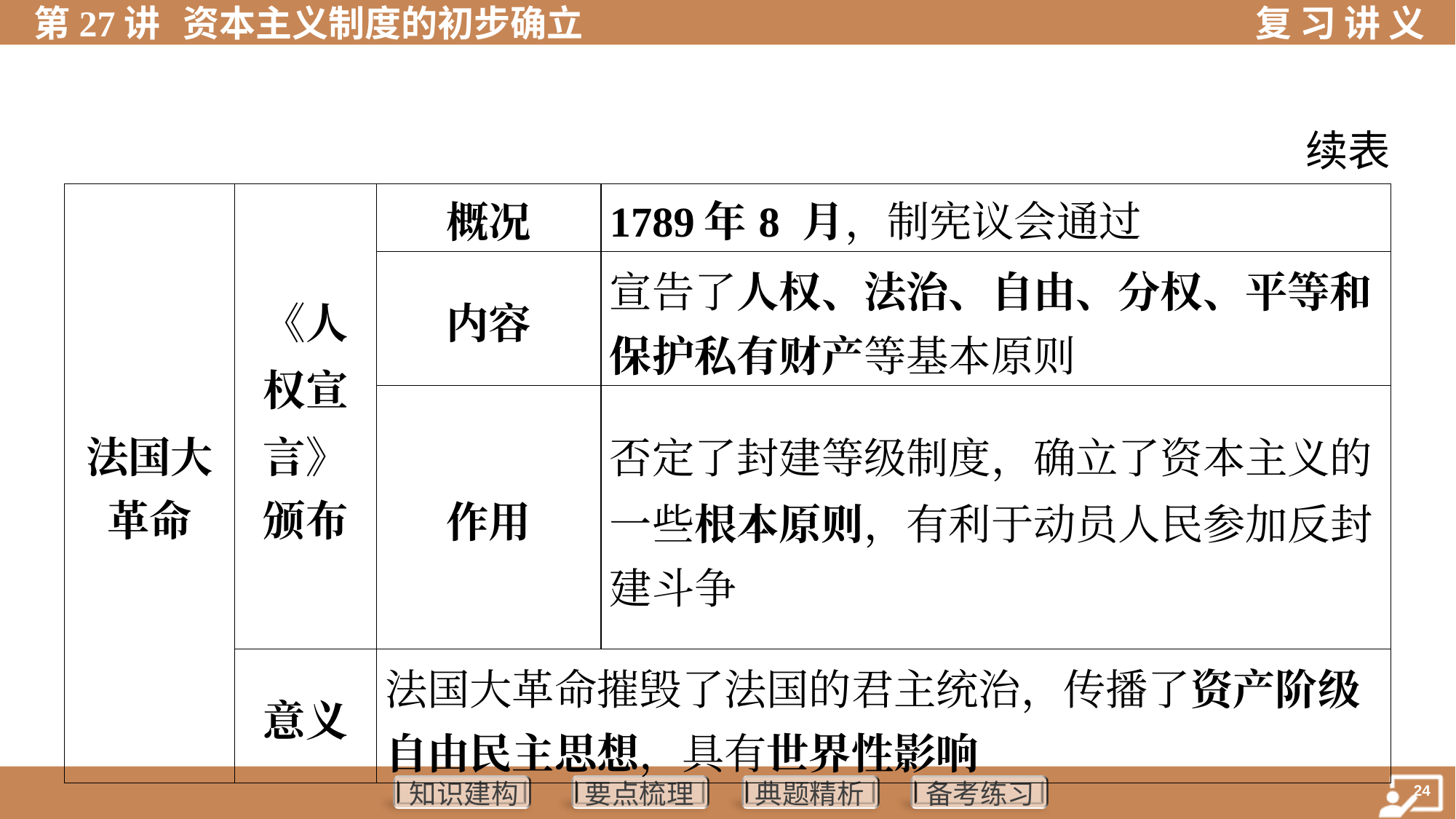

续表
| 法国大 革命 | 《人 权宣 言》 颁布 | 概况 | 1789年8 月，制宪议会通过 |  |  |
| --- | --- | --- | --- | --- | --- |
|  |  | 内容 | 宣告了人权、法治、自由、分权、平等和 保护私有财产等基本原则 |  |  |
|  |  | 作用 | 否定了封建等级制度，确立了资本主义的 一些根本原则，有利于动员人民参加反封 建斗争 |  |  |
|  | 意义 | 法国大革命摧毁了法国的君主统治，传播了资产阶级 自由民主思想，具有世界性影响 |  |  |  |